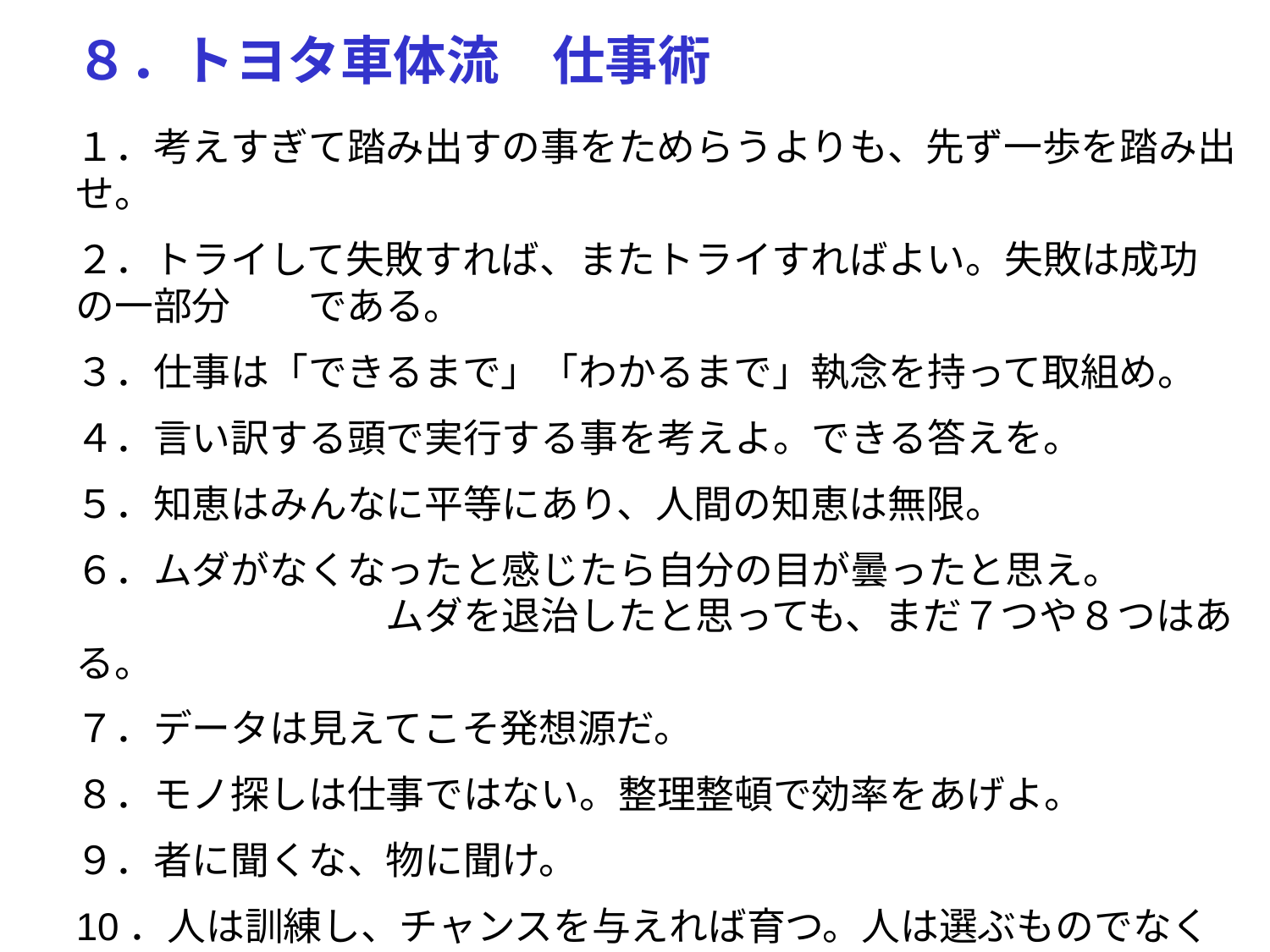

８．トヨタ車体流　仕事術
１．考えすぎて踏み出すの事をためらうよりも、先ず一歩を踏み出せ。
２．トライして失敗すれば、またトライすればよい。失敗は成功の一部分　　である。
３．仕事は「できるまで」「わかるまで」執念を持って取組め。
４．言い訳する頭で実行する事を考えよ。できる答えを。
５．知恵はみんなに平等にあり、人間の知恵は無限。
６．ムダがなくなったと感じたら自分の目が曇ったと思え。　　　　　　　　　　ムダを退治したと思っても、まだ７つや８つはある。
７．データは見えてこそ発想源だ。
８．モノ探しは仕事ではない。整理整頓で効率をあげよ。
９．者に聞くな、物に聞け。
10．人は訓練し、チャンスを与えれば育つ。人は選ぶものでなく育てる　　　ものだ。